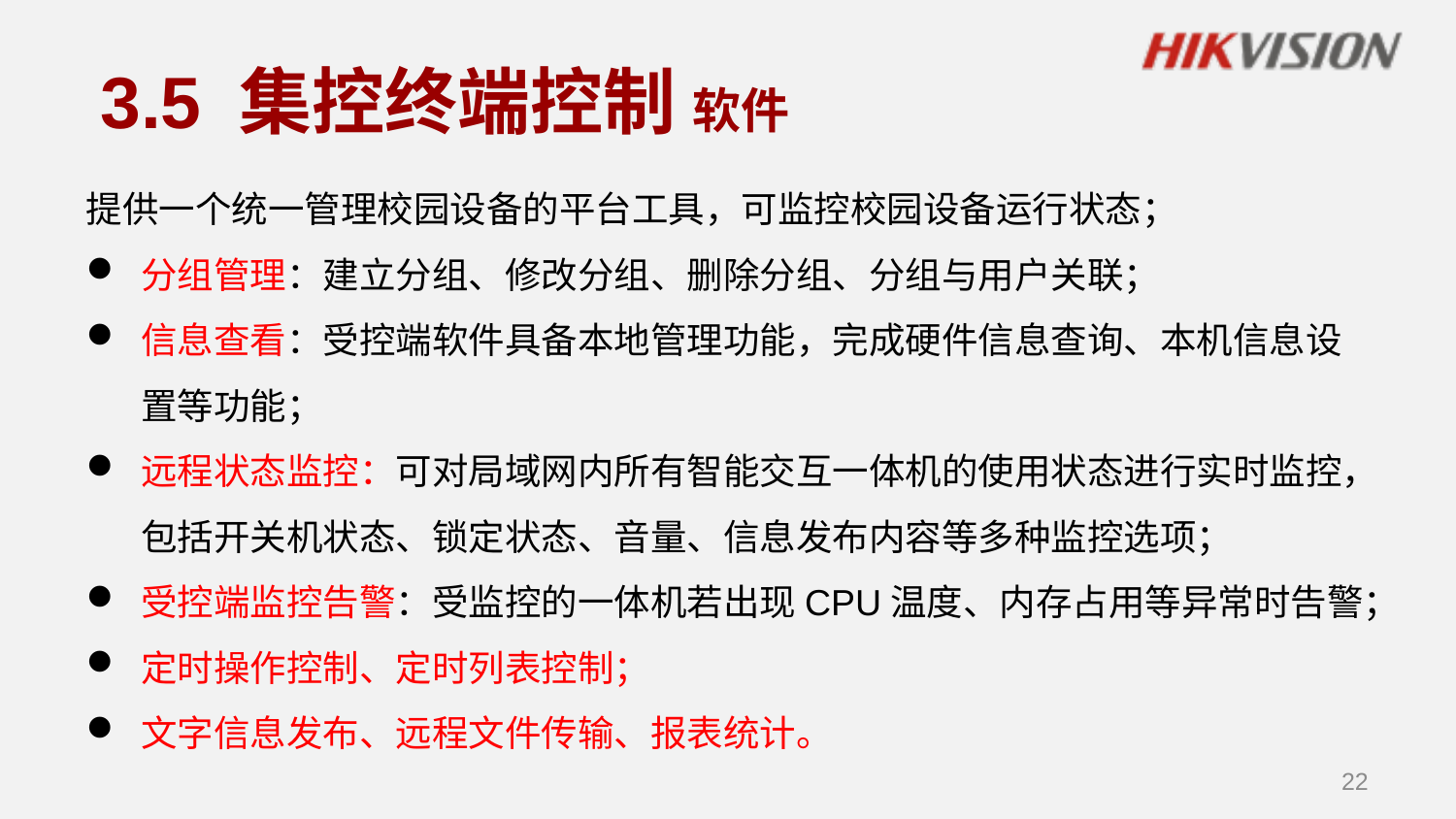

# 3.5 集控终端控制 软件
提供一个统一管理校园设备的平台工具，可监控校园设备运行状态；
分组管理：建立分组、修改分组、删除分组、分组与用户关联；
信息查看：受控端软件具备本地管理功能，完成硬件信息查询、本机信息设置等功能；
远程状态监控：可对局域网内所有智能交互一体机的使用状态进行实时监控，包括开关机状态、锁定状态、音量、信息发布内容等多种监控选项；
受控端监控告警：受监控的一体机若出现CPU温度、内存占用等异常时告警；
定时操作控制、定时列表控制；
文字信息发布、远程文件传输、报表统计。
22